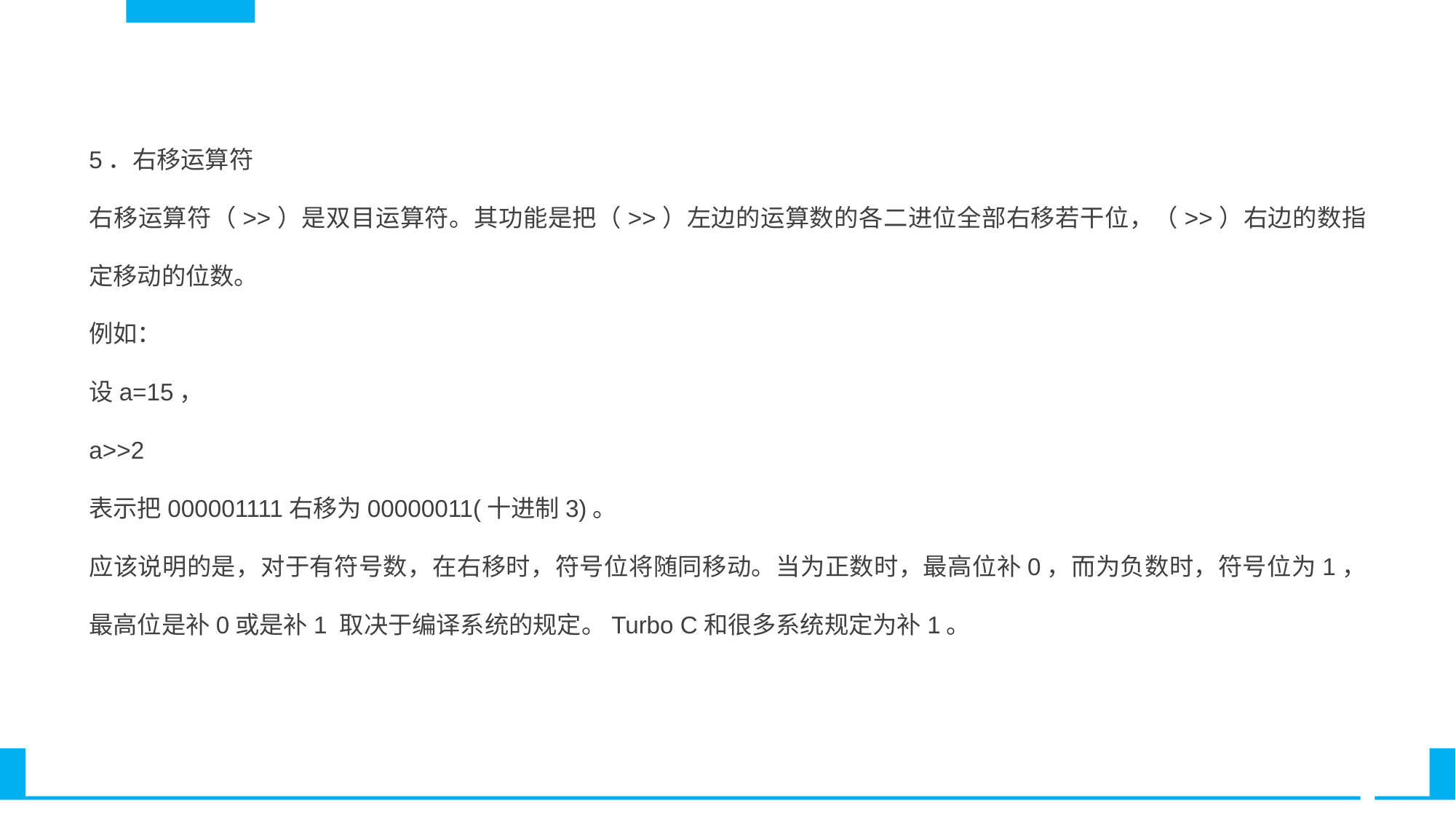

5．右移运算符
右移运算符（>>）是双目运算符。其功能是把（>>）左边的运算数的各二进位全部右移若干位，（>>）右边的数指定移动的位数。
例如：
设a=15，
a>>2
表示把000001111右移为00000011(十进制3)。
应该说明的是，对于有符号数，在右移时，符号位将随同移动。当为正数时，最高位补0，而为负数时，符号位为1，最高位是补0或是补1 取决于编译系统的规定。Turbo C和很多系统规定为补1。